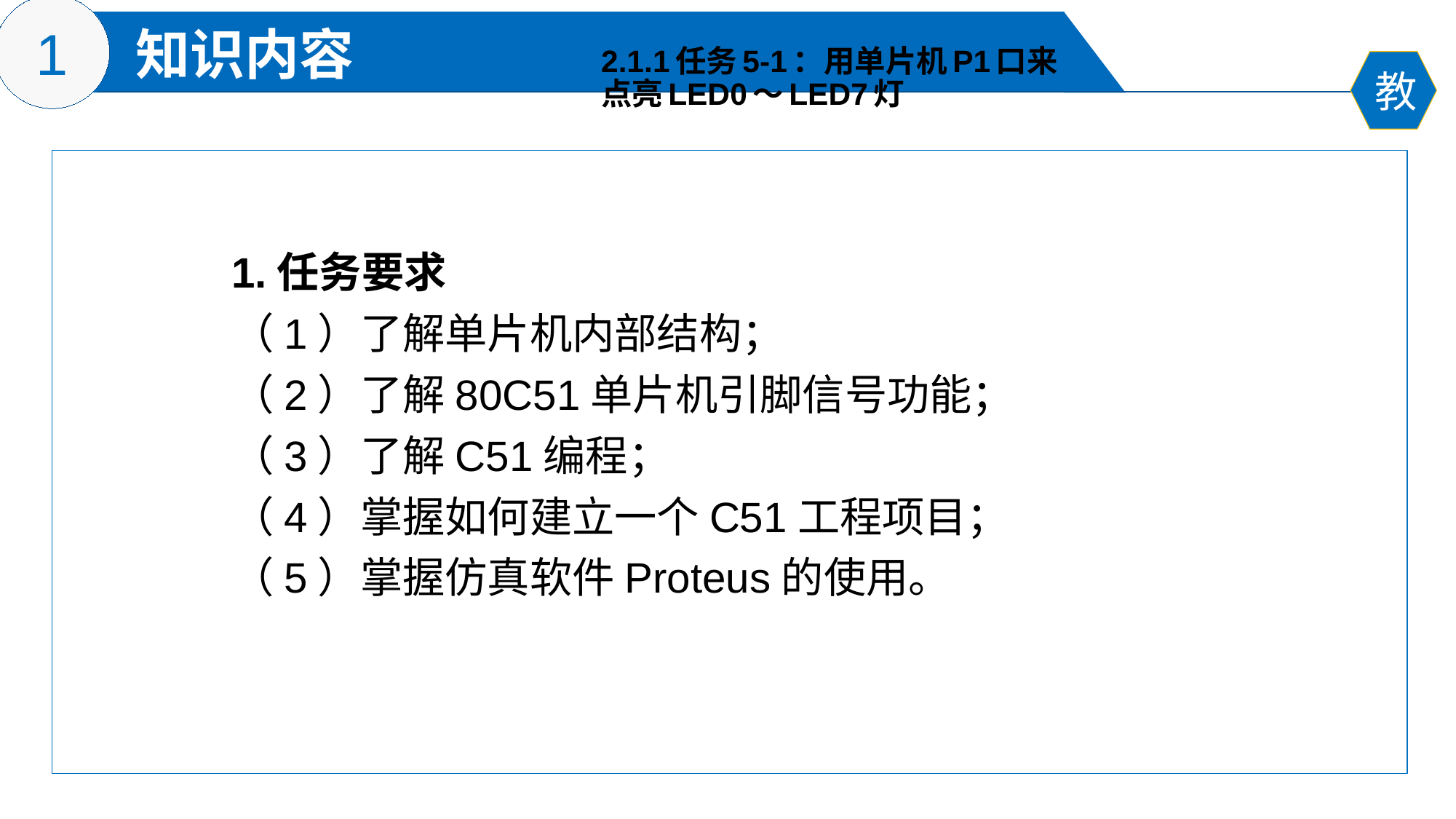

# 2.1.1任务5-1：用单片机P1口来 点亮LED0～LED7灯
1.任务要求
（1）了解单片机内部结构；
（2）了解80C51单片机引脚信号功能；
（3）了解C51编程；
（4）掌握如何建立一个C51工程项目；
（5）掌握仿真软件Proteus的使用。